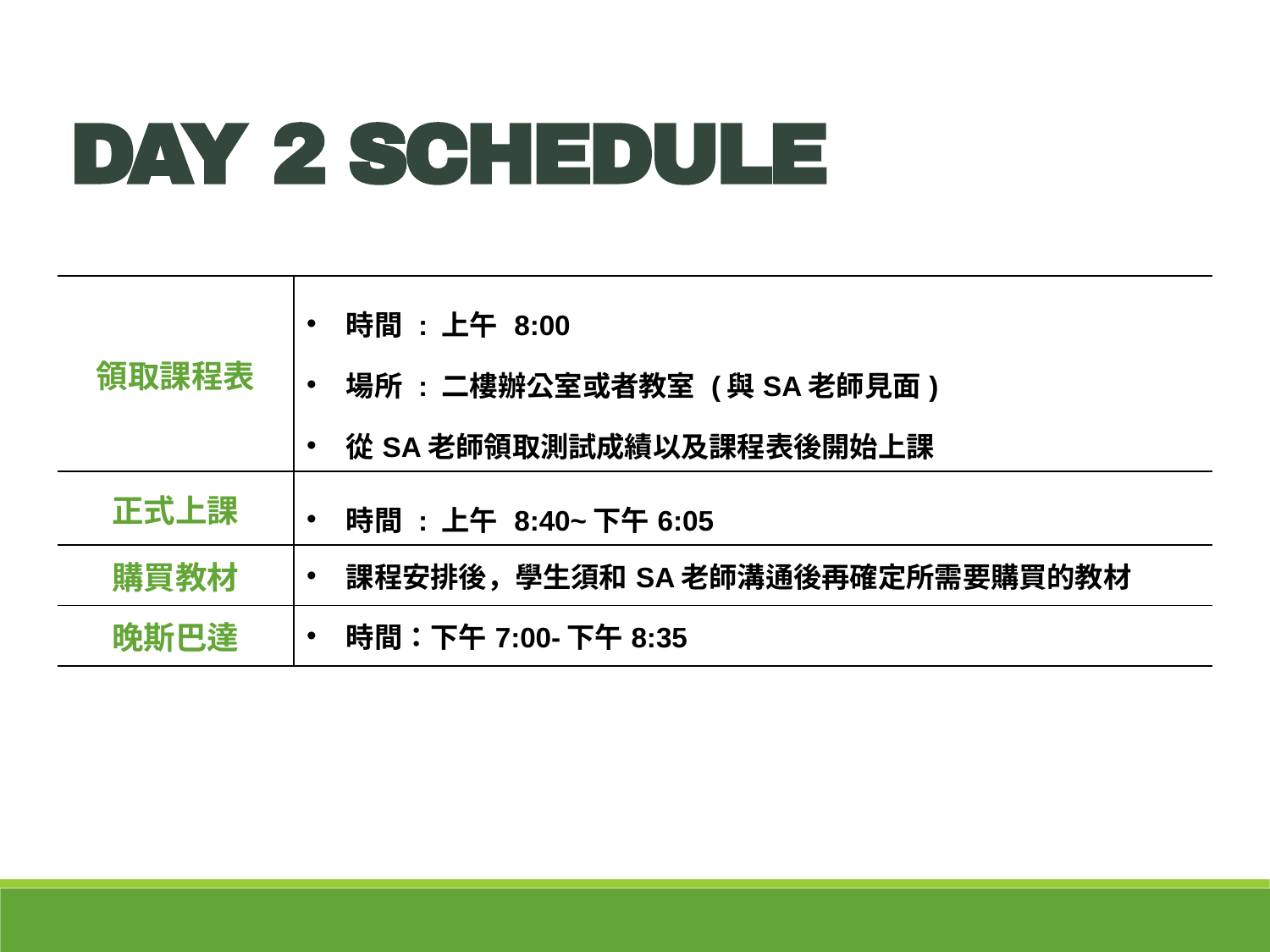

Day 2 schedule
| 領取課程表 | 時間 : 上午 8:00 場所 : 二樓辦公室或者教室 (與SA老師見面) 從SA老師領取測試成績以及課程表後開始上課 |
| --- | --- |
| 正式上課 | 時間 : 上午 8:40~下午6:05 |
| 購買教材 | 課程安排後，學生須和SA老師溝通後再確定所需要購買的教材 |
| 晚斯巴達 | 時間：下午7:00-下午8:35 |